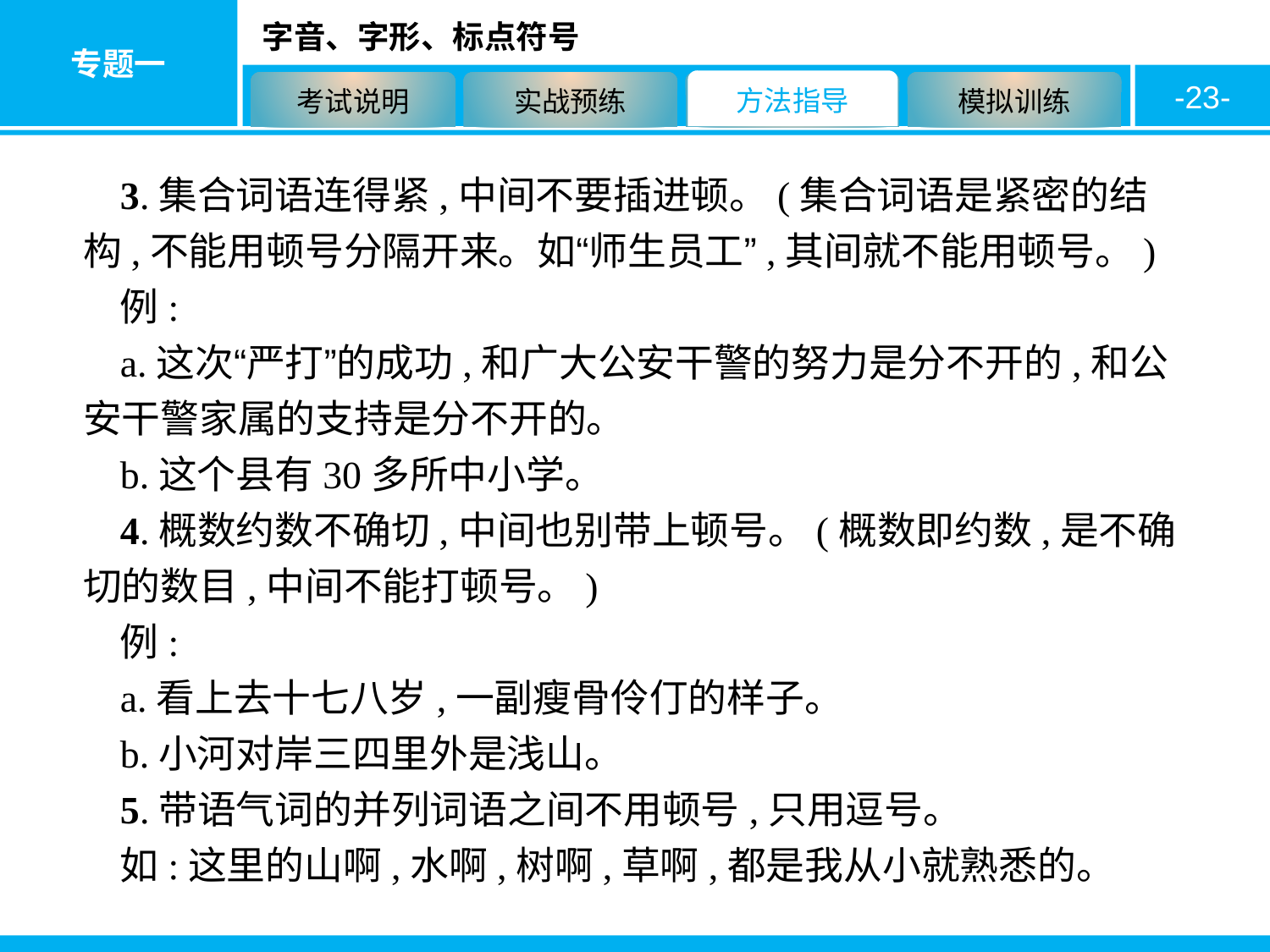

-23-
3.集合词语连得紧,中间不要插进顿。(集合词语是紧密的结构,不能用顿号分隔开来。如“师生员工”,其间就不能用顿号。)
例:
a.这次“严打”的成功,和广大公安干警的努力是分不开的,和公安干警家属的支持是分不开的。
b.这个县有30多所中小学。
4.概数约数不确切,中间也别带上顿号。(概数即约数,是不确切的数目,中间不能打顿号。)
例:
a.看上去十七八岁,一副瘦骨伶仃的样子。
b.小河对岸三四里外是浅山。
5.带语气词的并列词语之间不用顿号,只用逗号。
如:这里的山啊,水啊,树啊,草啊,都是我从小就熟悉的。